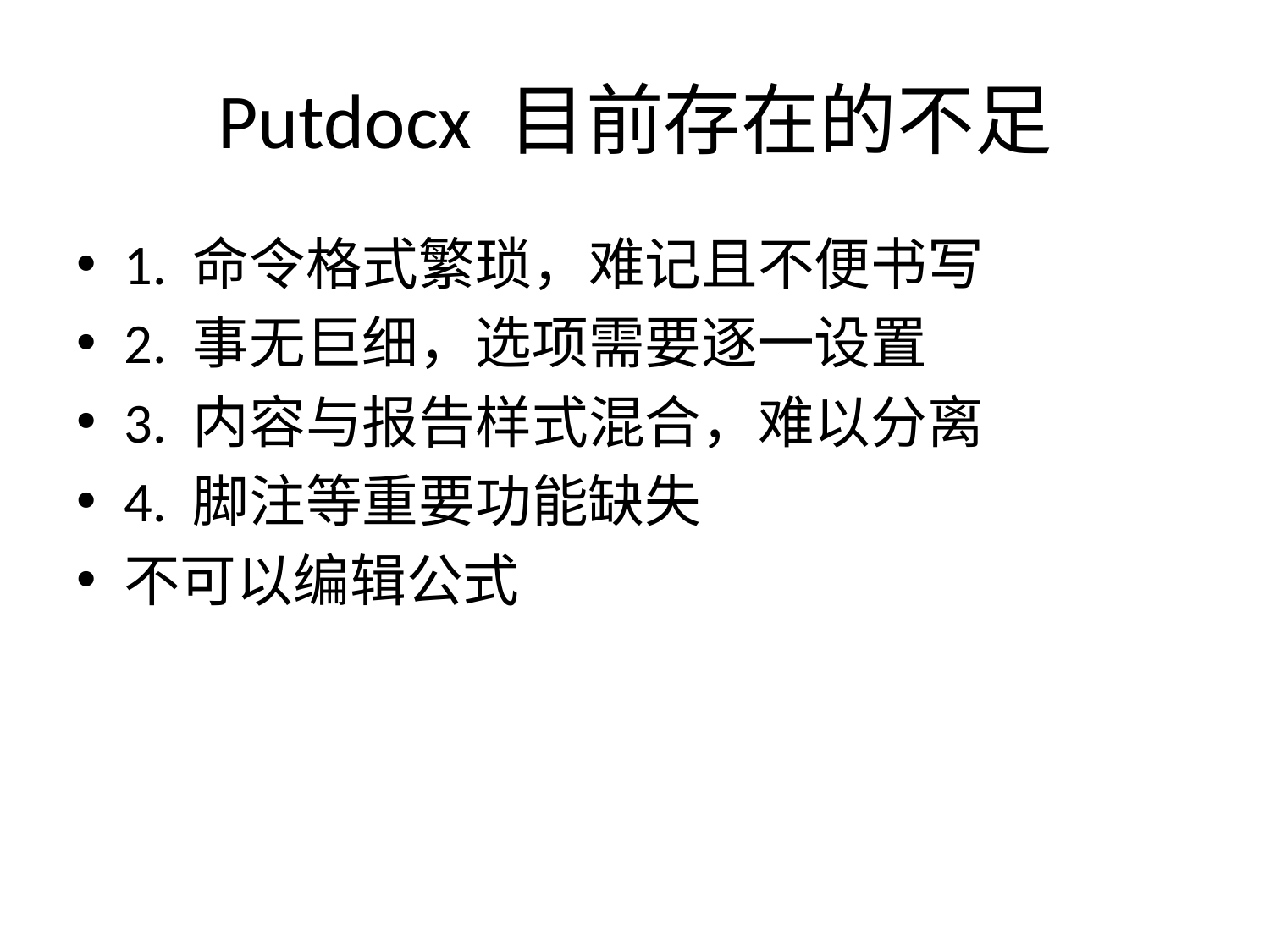

# Putdocx 目前存在的不足
1. 命令格式繁琐，难记且不便书写
2. 事无巨细，选项需要逐一设置
3. 内容与报告样式混合，难以分离
4. 脚注等重要功能缺失
不可以编辑公式